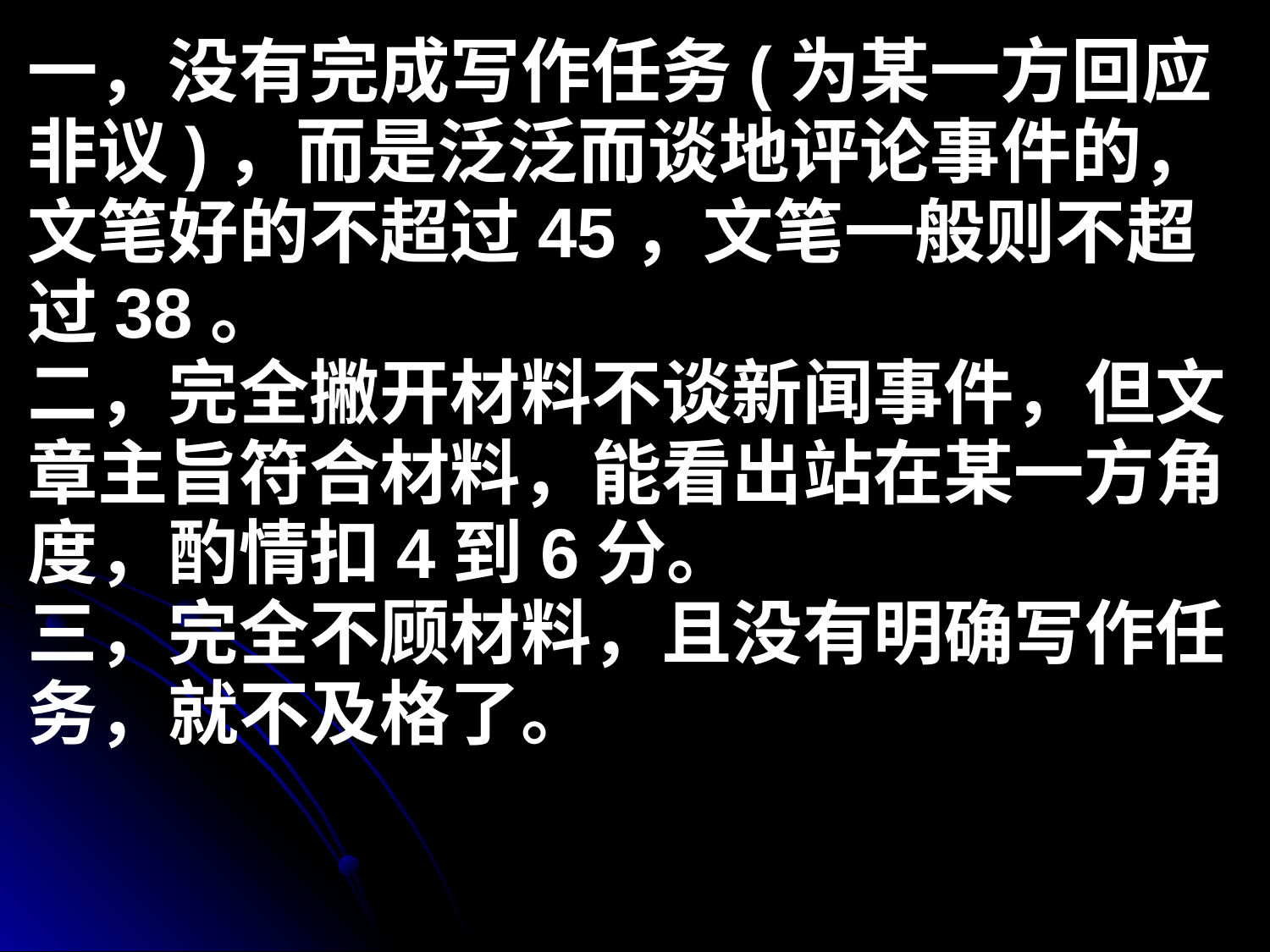

一，没有完成写作任务(为某一方回应非议)，而是泛泛而谈地评论事件的，文笔好的不超过45，文笔一般则不超过38。
二，完全撇开材料不谈新闻事件，但文章主旨符合材料，能看出站在某一方角度，酌情扣4到6分。
三，完全不顾材料，且没有明确写作任务，就不及格了。